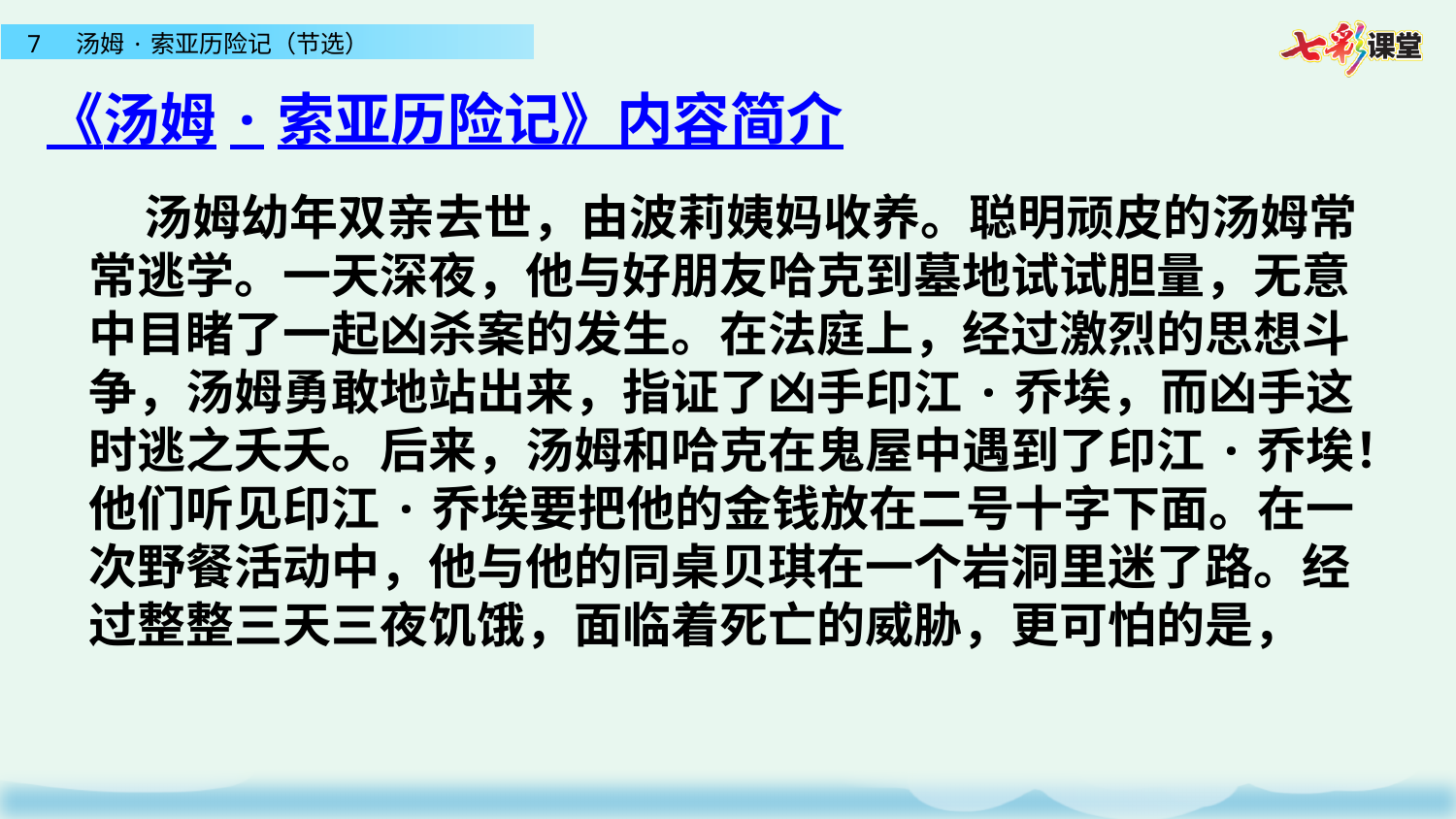

《汤姆·索亚历险记》内容简介
    汤姆幼年双亲去世，由波莉姨妈收养。聪明顽皮的汤姆常常逃学。一天深夜，他与好朋友哈克到墓地试试胆量，无意中目睹了一起凶杀案的发生。在法庭上，经过激烈的思想斗争，汤姆勇敢地站出来，指证了凶手印江·乔埃，而凶手这时逃之夭夭。后来，汤姆和哈克在鬼屋中遇到了印江·乔埃！他们听见印江·乔埃要把他的金钱放在二号十字下面。在一次野餐活动中，他与他的同桌贝琪在一个岩洞里迷了路。经过整整三天三夜饥饿，面临着死亡的威胁，更可怕的是，